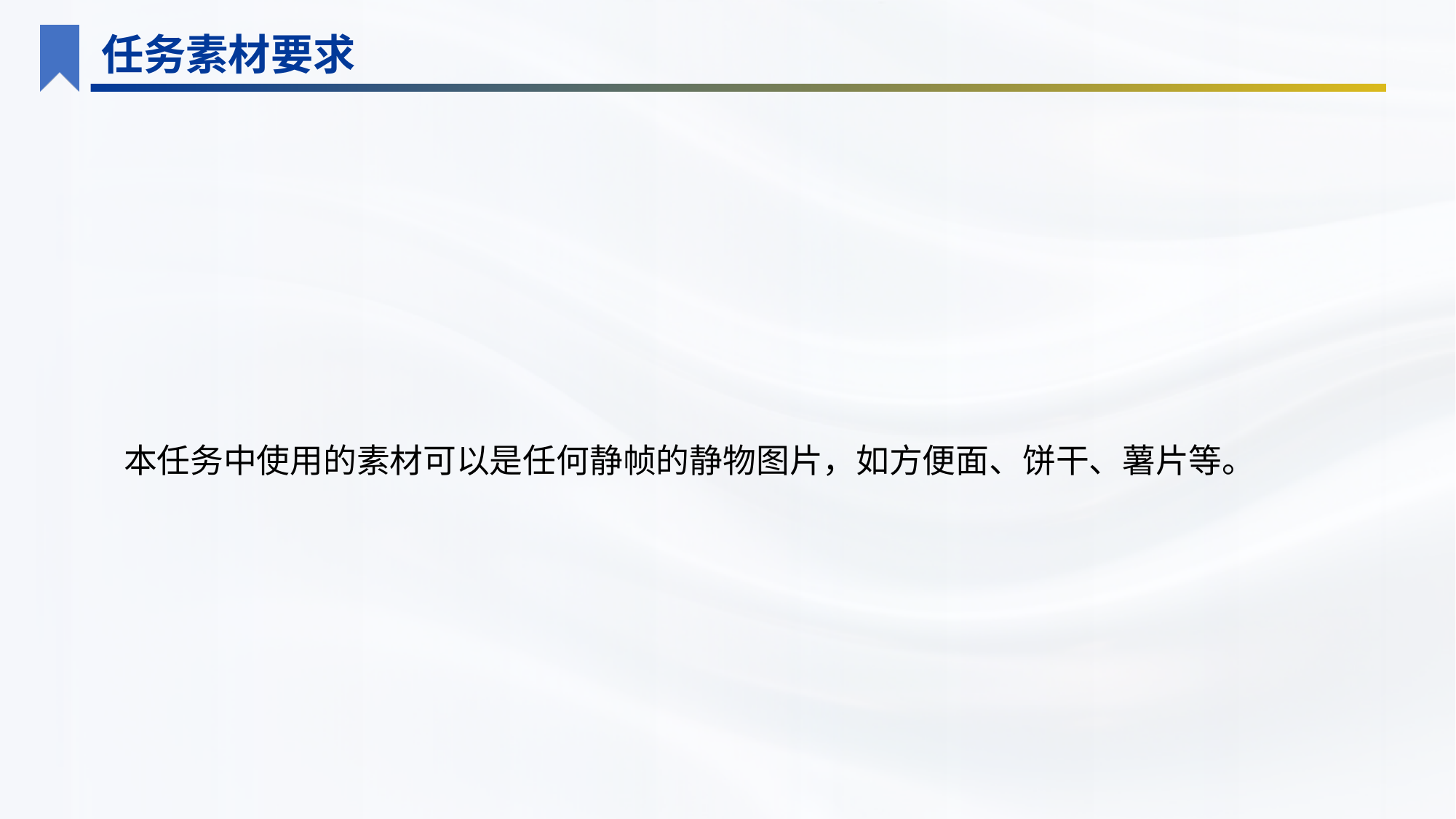

任务素材要求
本任务中使用的素材可以是任何静帧的静物图片，如方便面、饼干、薯片等。